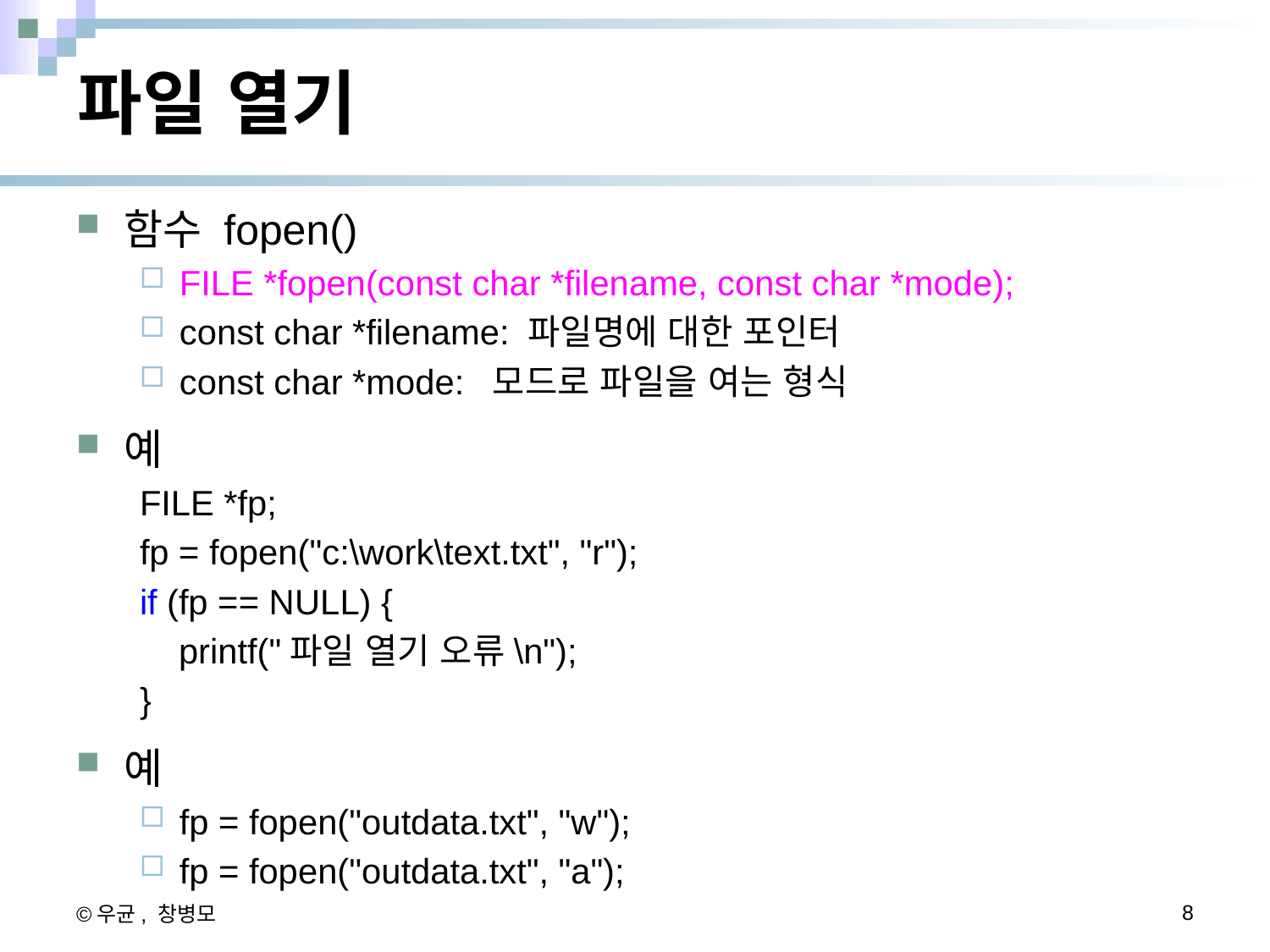

# 파일 열기
함수 fopen()
FILE *fopen(const char *filename, const char *mode);
const char *filename: 파일명에 대한 포인터
const char *mode:  모드로 파일을 여는 형식
예
FILE *fp;
fp = fopen("c:\work\text.txt", "r");
if (fp == NULL) {
    printf("파일 열기 오류\n");
}
예
fp = fopen("outdata.txt", "w");
fp = fopen("outdata.txt", "a");
©우균, 창병모
8